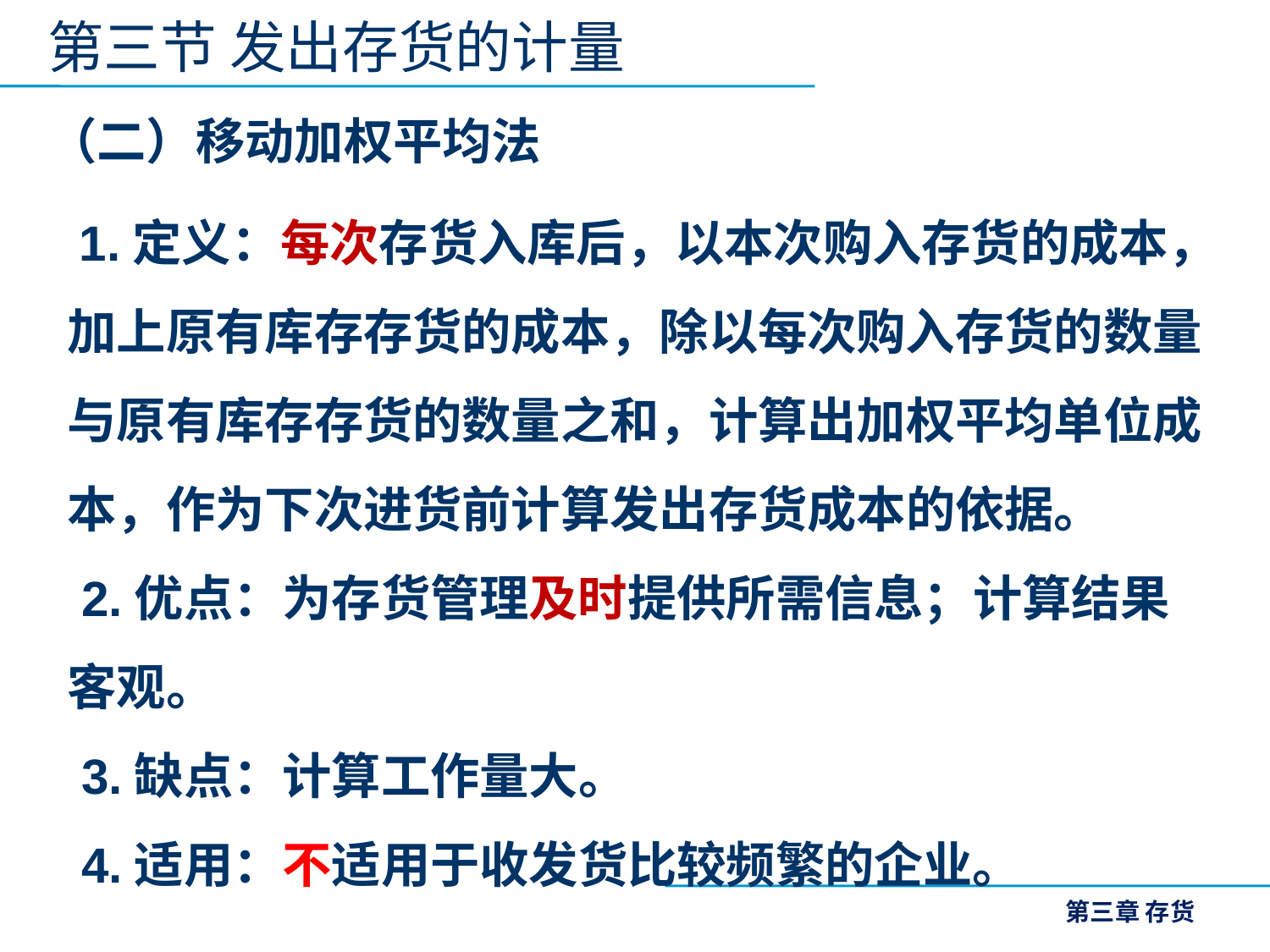

第三节 发出存货的计量
（二）移动加权平均法
 1.定义：每次存货入库后，以本次购入存货的成本，加上原有库存存货的成本，除以每次购入存货的数量与原有库存存货的数量之和，计算出加权平均单位成本，作为下次进货前计算发出存货成本的依据。
 2.优点：为存货管理及时提供所需信息；计算结果客观。
 3.缺点：计算工作量大。
 4.适用：不适用于收发货比较频繁的企业。